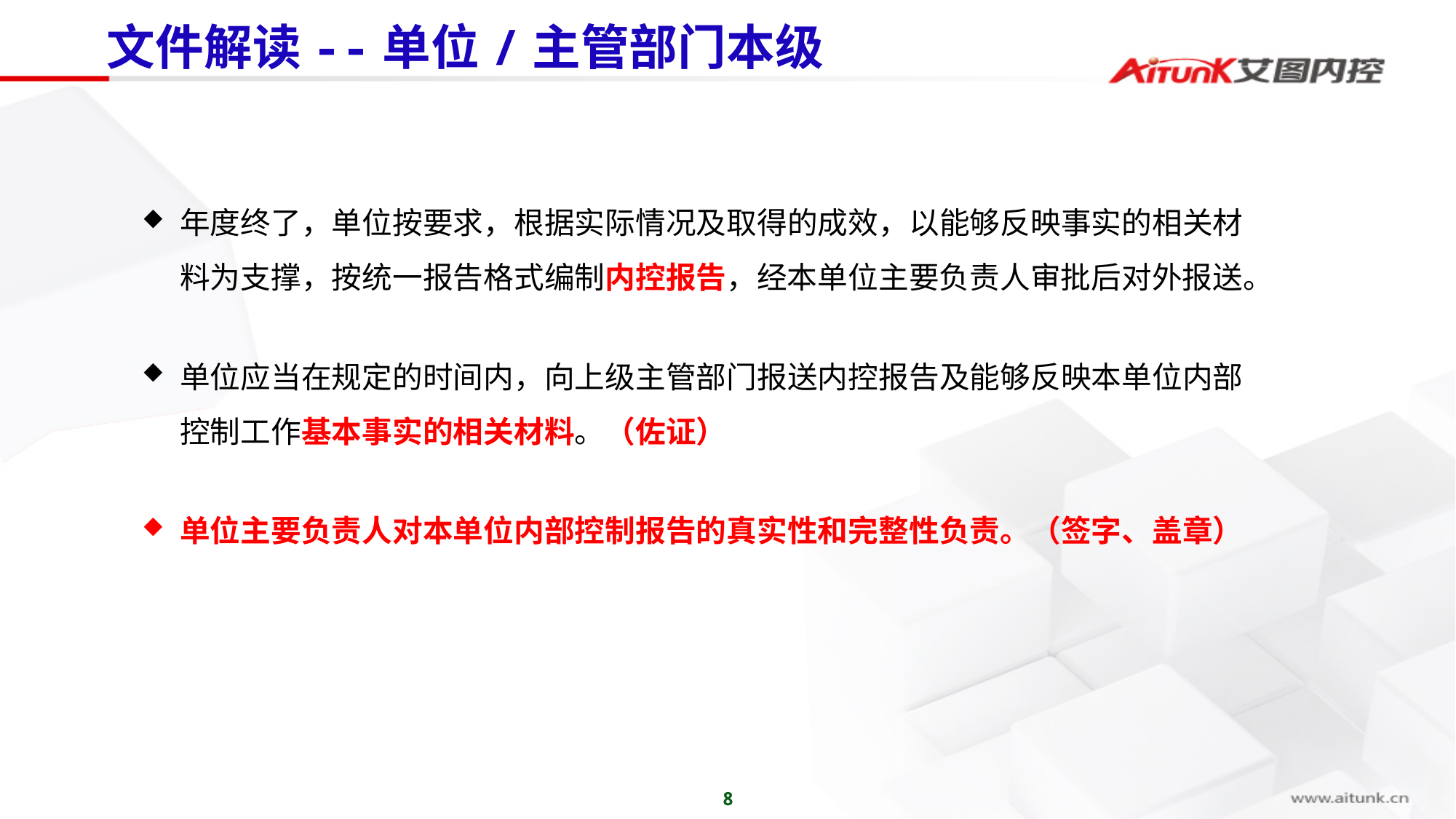

# 文件解读--单位/主管部门本级
年度终了，单位按要求，根据实际情况及取得的成效，以能够反映事实的相关材料为支撑，按统一报告格式编制内控报告，经本单位主要负责人审批后对外报送。
单位应当在规定的时间内，向上级主管部门报送内控报告及能够反映本单位内部控制工作基本事实的相关材料。（佐证）
单位主要负责人对本单位内部控制报告的真实性和完整性负责。（签字、盖章）

8